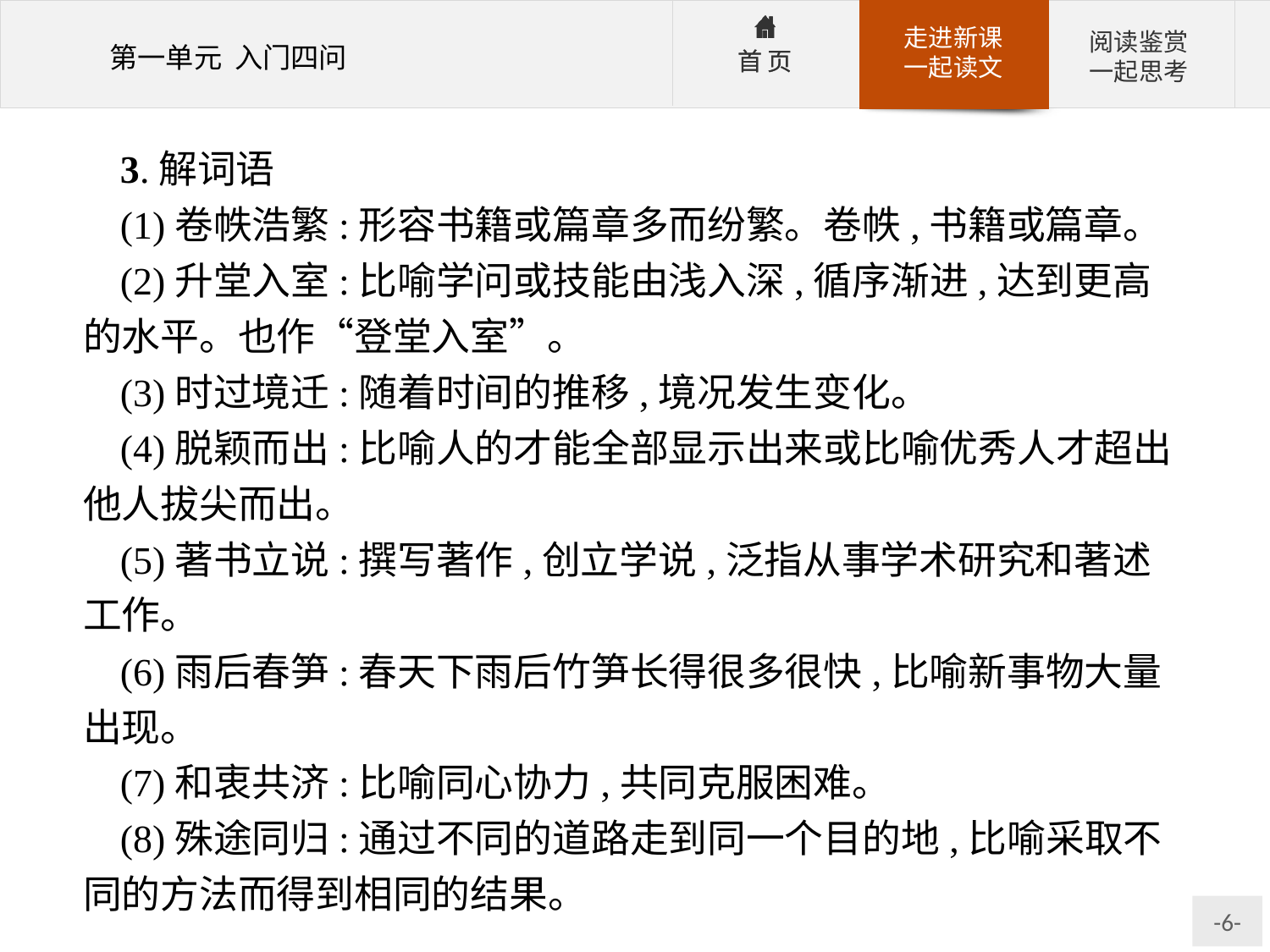

3.解词语
(1)卷帙浩繁:形容书籍或篇章多而纷繁。卷帙,书籍或篇章。
(2)升堂入室:比喻学问或技能由浅入深,循序渐进,达到更高的水平。也作“登堂入室”。
(3)时过境迁:随着时间的推移,境况发生变化。
(4)脱颖而出:比喻人的才能全部显示出来或比喻优秀人才超出他人拔尖而出。
(5)著书立说:撰写著作,创立学说,泛指从事学术研究和著述工作。
(6)雨后春笋:春天下雨后竹笋长得很多很快,比喻新事物大量出现。
(7)和衷共济:比喻同心协力,共同克服困难。
(8)殊途同归:通过不同的道路走到同一个目的地,比喻采取不同的方法而得到相同的结果。